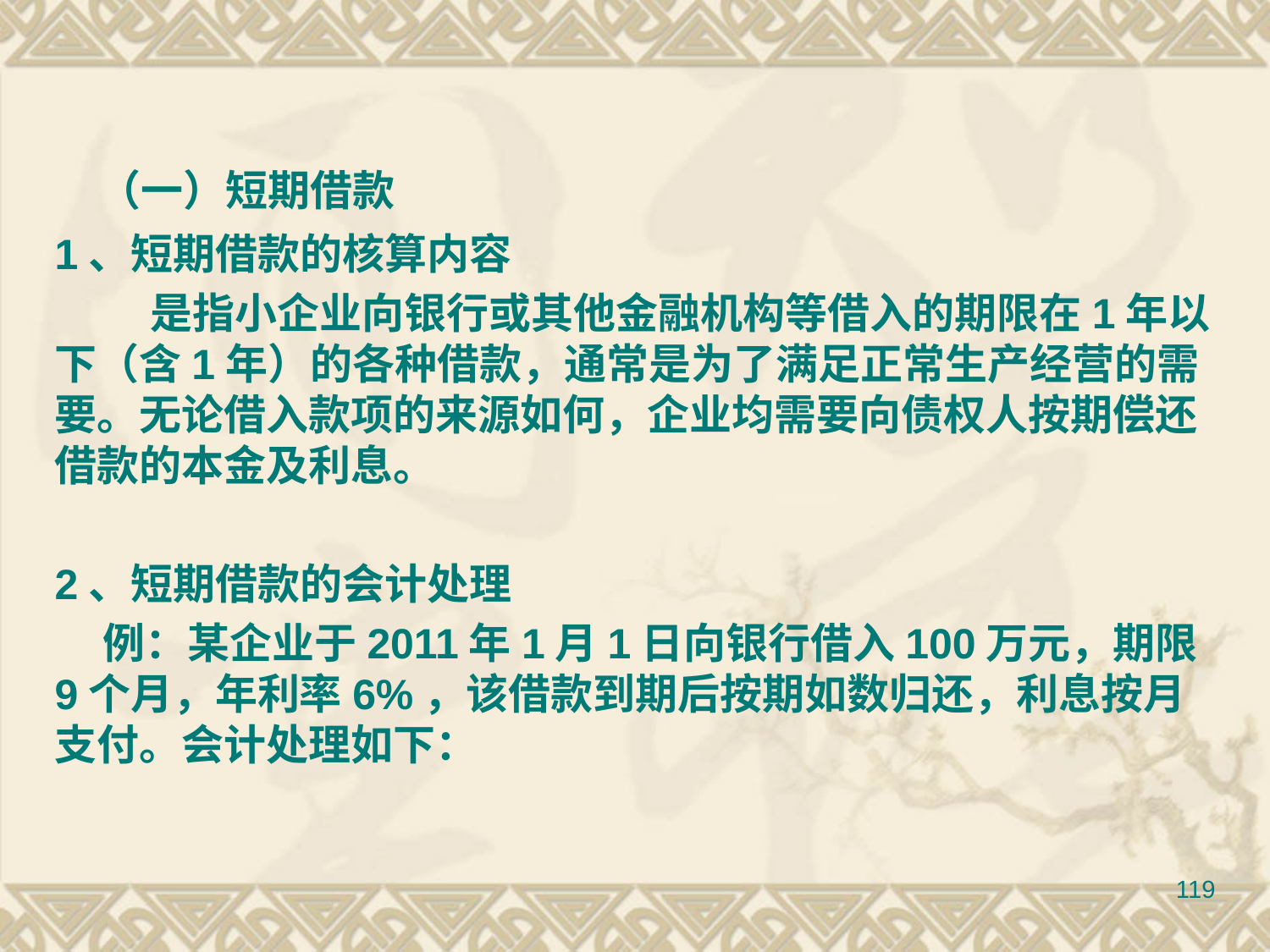

（一）短期借款
1、短期借款的核算内容
         是指小企业向银行或其他金融机构等借入的期限在1年以下（含1年）的各种借款，通常是为了满足正常生产经营的需要。无论借入款项的来源如何，企业均需要向债权人按期偿还借款的本金及利息。

2、短期借款的会计处理
    例：某企业于2011年1月1日向银行借入100万元，期限9个月，年利率6%，该借款到期后按期如数归还，利息按月支付。会计处理如下：

119